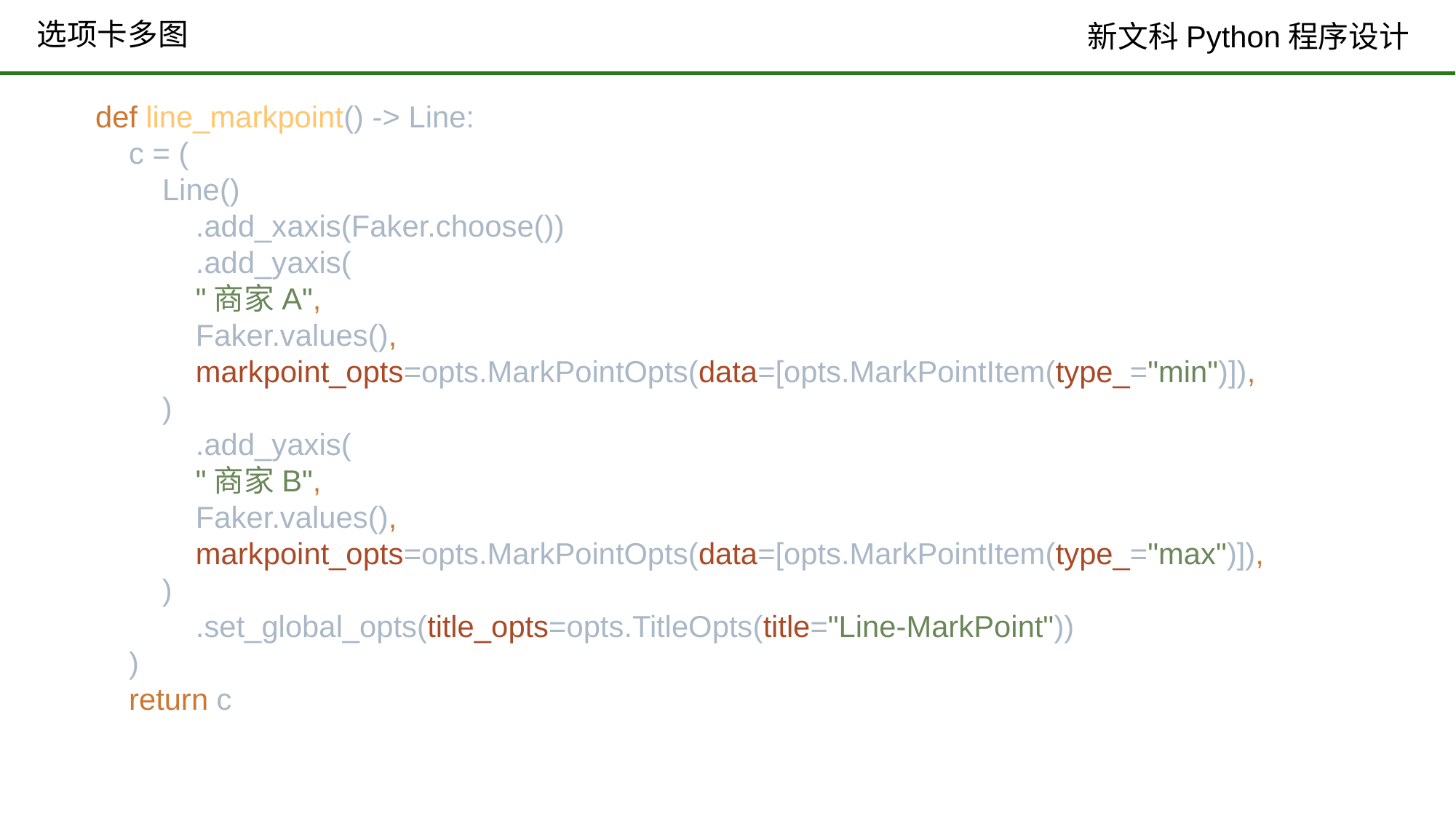

# 选项卡多图
def line_markpoint() -> Line:
    c = (
        Line()
            .add_xaxis(Faker.choose())
            .add_yaxis(
            "商家A",
            Faker.values(),
            markpoint_opts=opts.MarkPointOpts(data=[opts.MarkPointItem(type_="min")]),
        )
            .add_yaxis(
            "商家B",
            Faker.values(),
            markpoint_opts=opts.MarkPointOpts(data=[opts.MarkPointItem(type_="max")]),
        )
            .set_global_opts(title_opts=opts.TitleOpts(title="Line-MarkPoint"))
    )
    return c